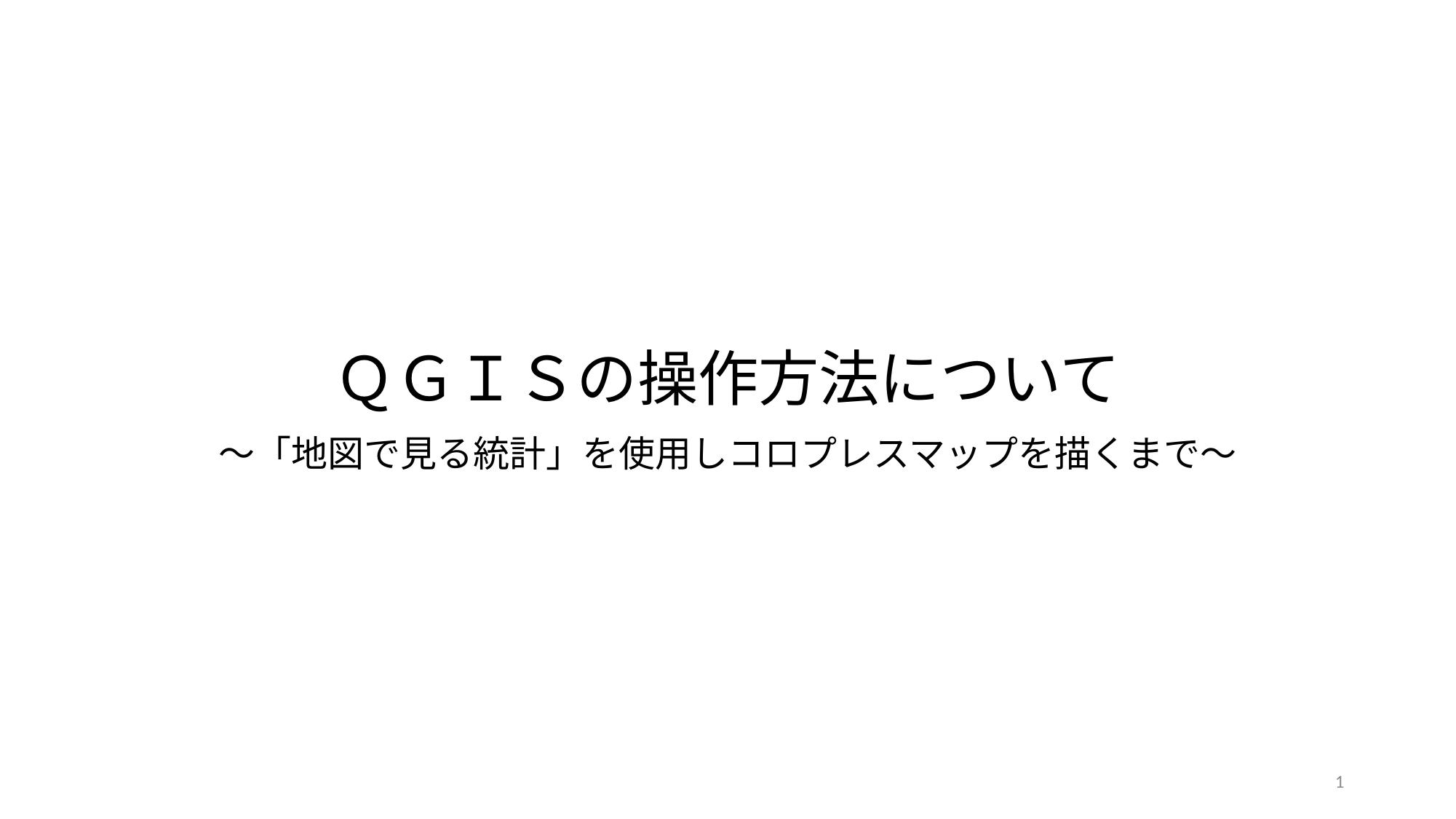

# ＱＧＩＳの操作方法について
～「地図で見る統計」を使用しコロプレスマップを描くまで～
1